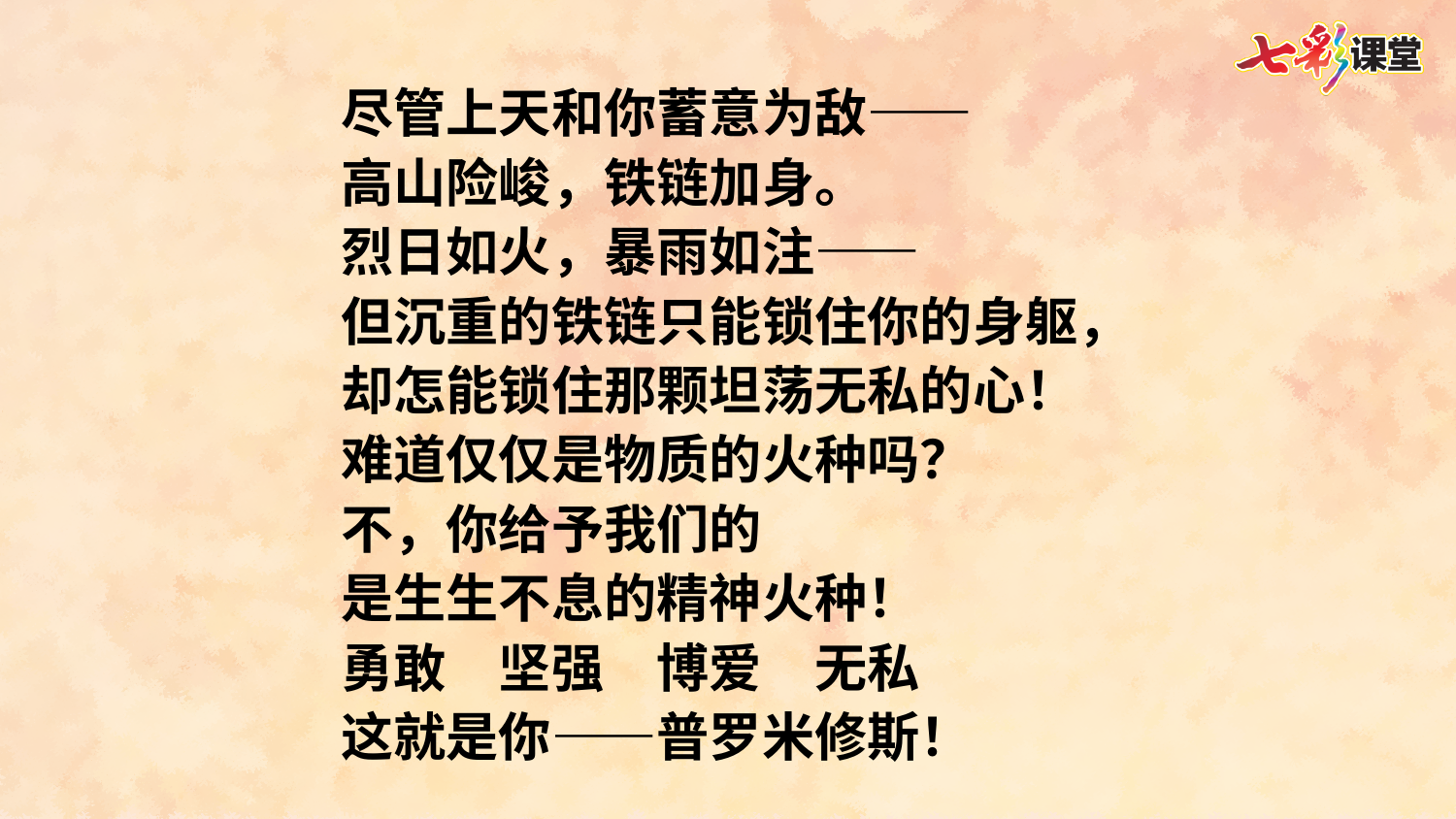

尽管上天和你蓄意为敌——
高山险峻，铁链加身。
烈日如火，暴雨如注——
但沉重的铁链只能锁住你的身躯，
却怎能锁住那颗坦荡无私的心！
难道仅仅是物质的火种吗？
不，你给予我们的
是生生不息的精神火种！
勇敢　坚强　博爱　无私
这就是你——普罗米修斯！